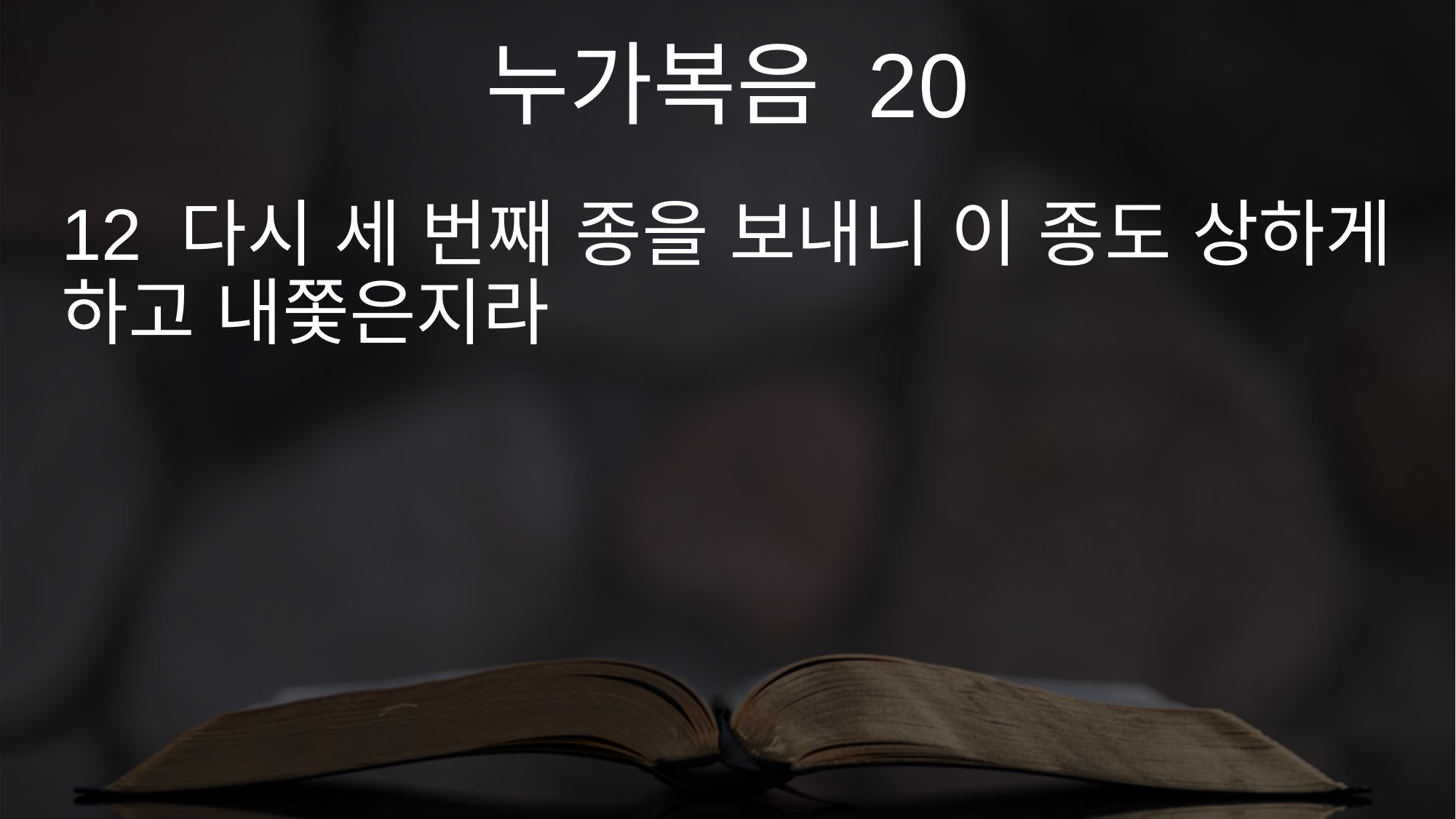

누가복음 20
12 다시 세 번째 종을 보내니 이 종도 상하게 하고 내쫓은지라